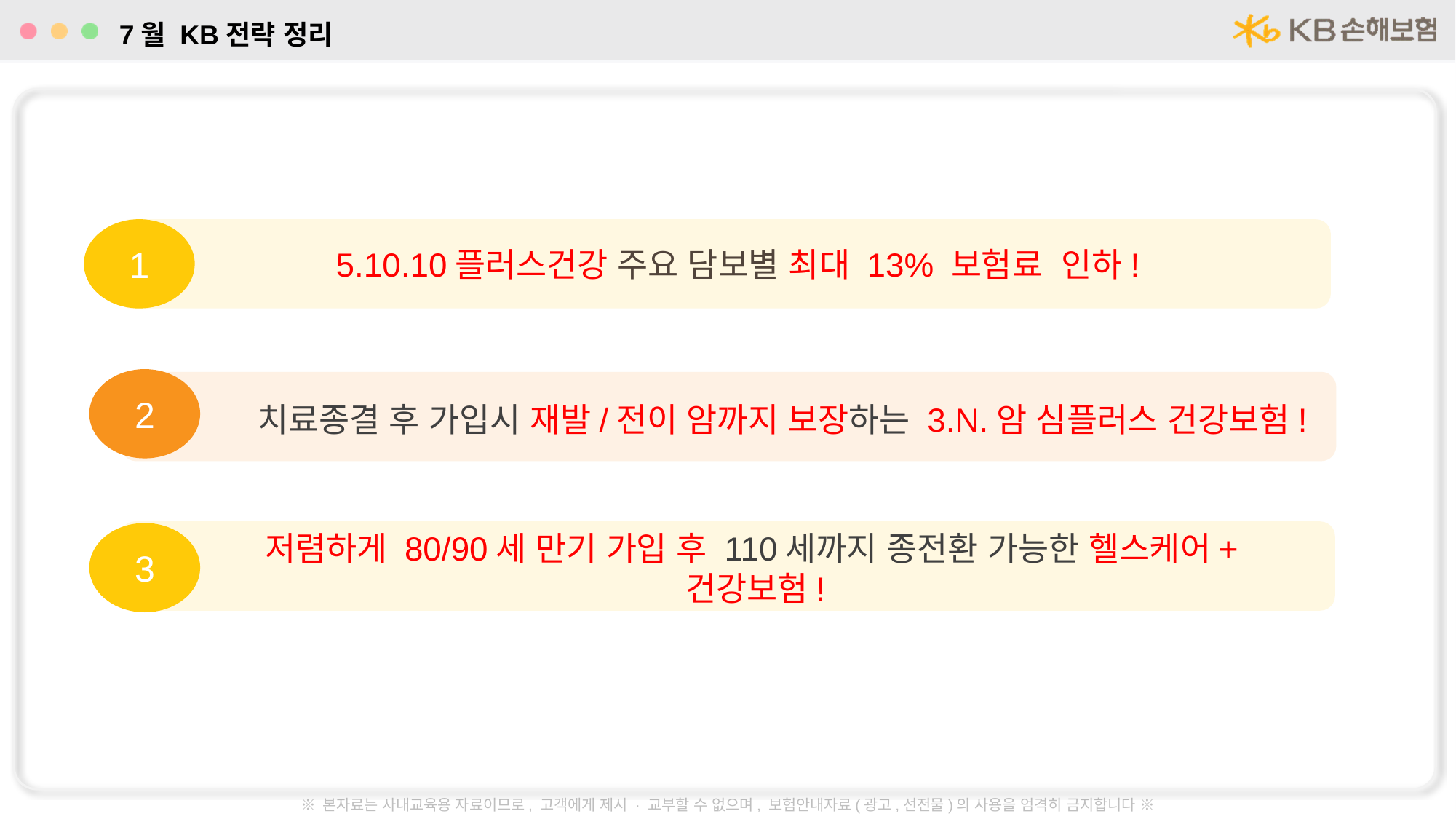

7월 KB전략 정리

1

5.10.10플러스건강 주요 담보별 최대 13% 보험료  인하!
2

     치료종결 후 가입시 재발/전이 암까지 보장하는 3.N.암 심플러스 건강보험!

3
저렴하게 80/90세 만기 가입 후 110세까지 종전환 가능한 헬스케어+건강보험!